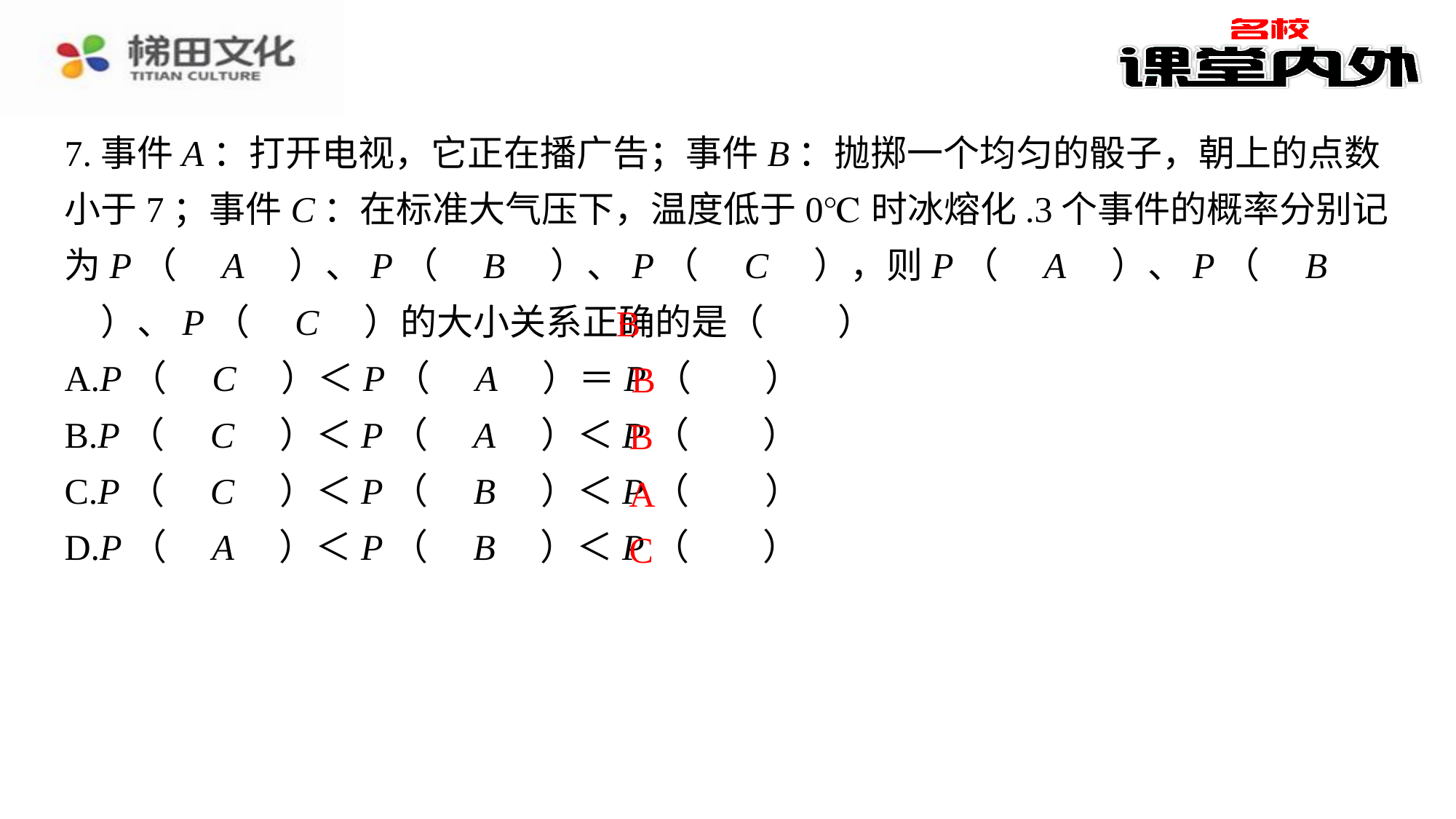

7.事件A：打开电视，它正在播广告；事件B：抛掷一个均匀的骰子，朝上的点数小于7；事件C：在标准大气压下，温度低于0℃时冰熔化.3个事件的概率分别记为P（　A　）、P（　B　）、P（　C　），则P（　A　）、P（　B　）、P（　C　）的大小关系正确的是（　B　）
A.P（　C　）＜P（　A　）＝P（　B　）
B.P（　C　）＜P（　A　）＜P（　B　）
C.P（　C　）＜P（　B　）＜P（　A　）
D.P（　A　）＜P（　B　）＜P（　C　）
B
B
B
A
C